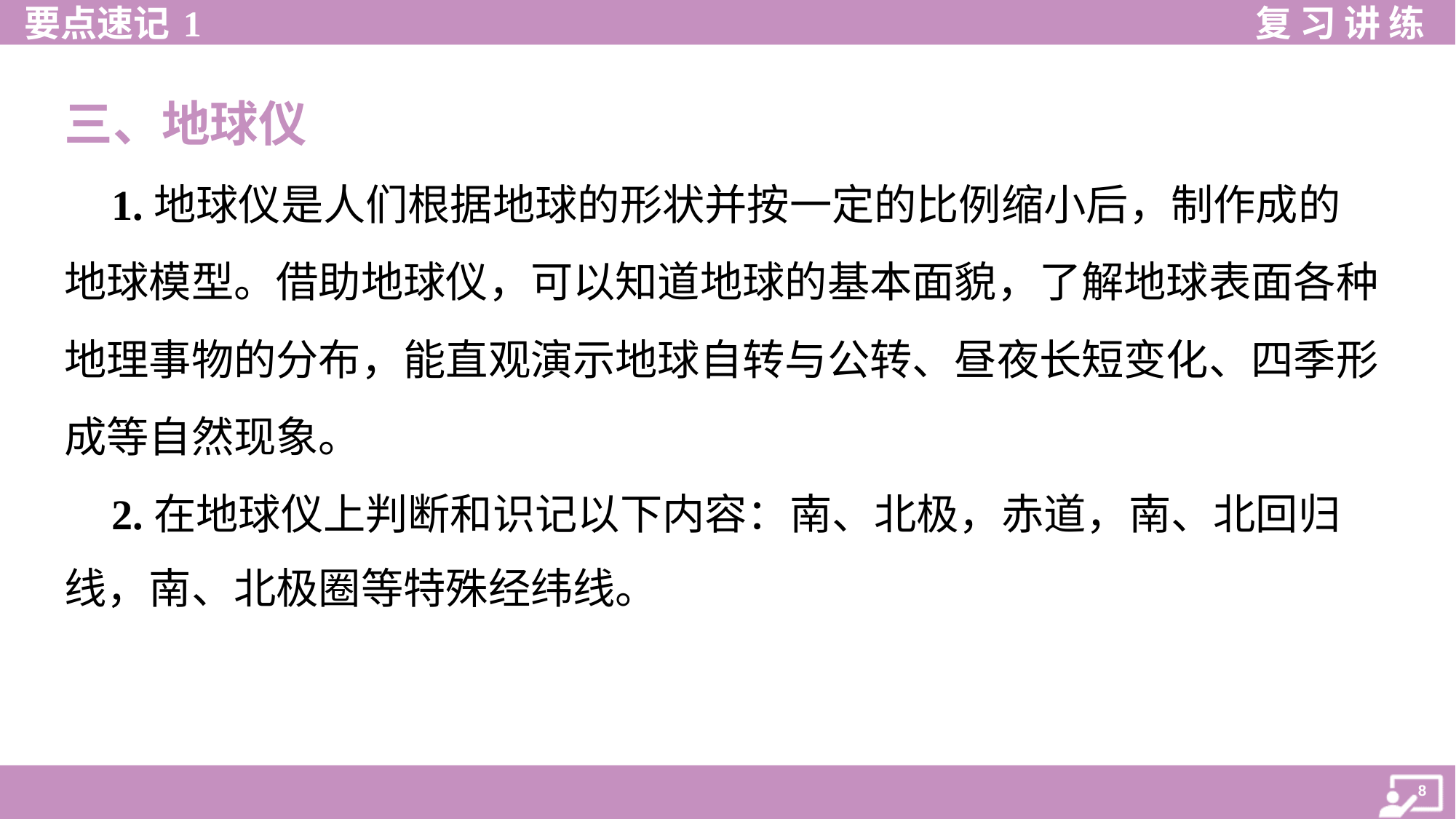

三、地球仪
    1.地球仪是人们根据地球的形状并按一定的比例缩小后，制作成的
地球模型。借助地球仪，可以知道地球的基本面貌，了解地球表面各种
地理事物的分布，能直观演示地球自转与公转、昼夜长短变化、四季形
成等自然现象。
    2.在地球仪上判断和识记以下内容：南、北极，赤道，南、北回归
线，南、北极圈等特殊经纬线。